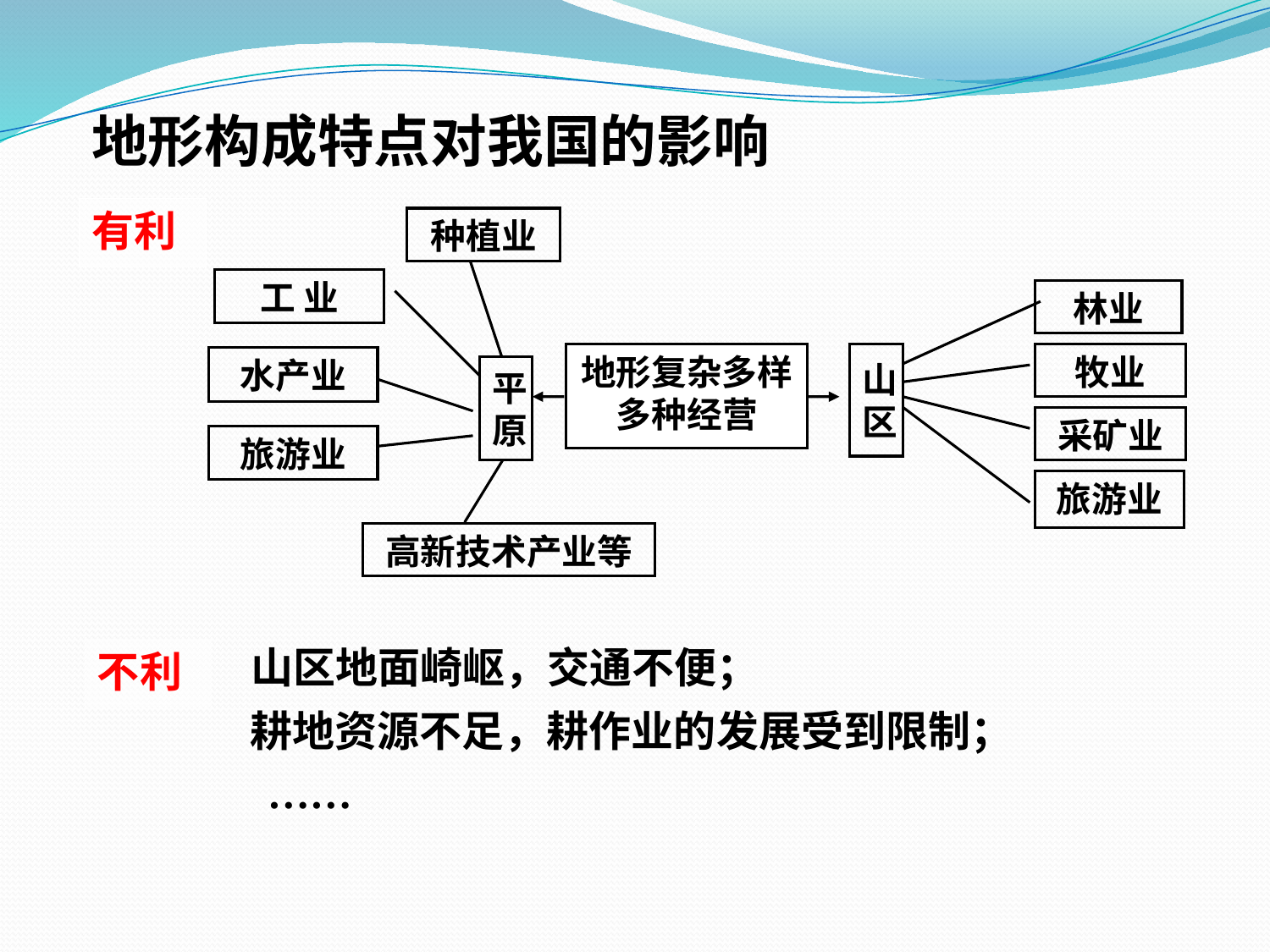

地形构成特点对我国的影响
有利
种植业

工 业

林业

地形复杂多样
多种经营
山区
牧业

水产业

平原

采矿业

旅游业

旅游业

高新技术产业等

不利
山区地面崎岖，交通不便；
耕地资源不足，耕作业的发展受到限制；
……